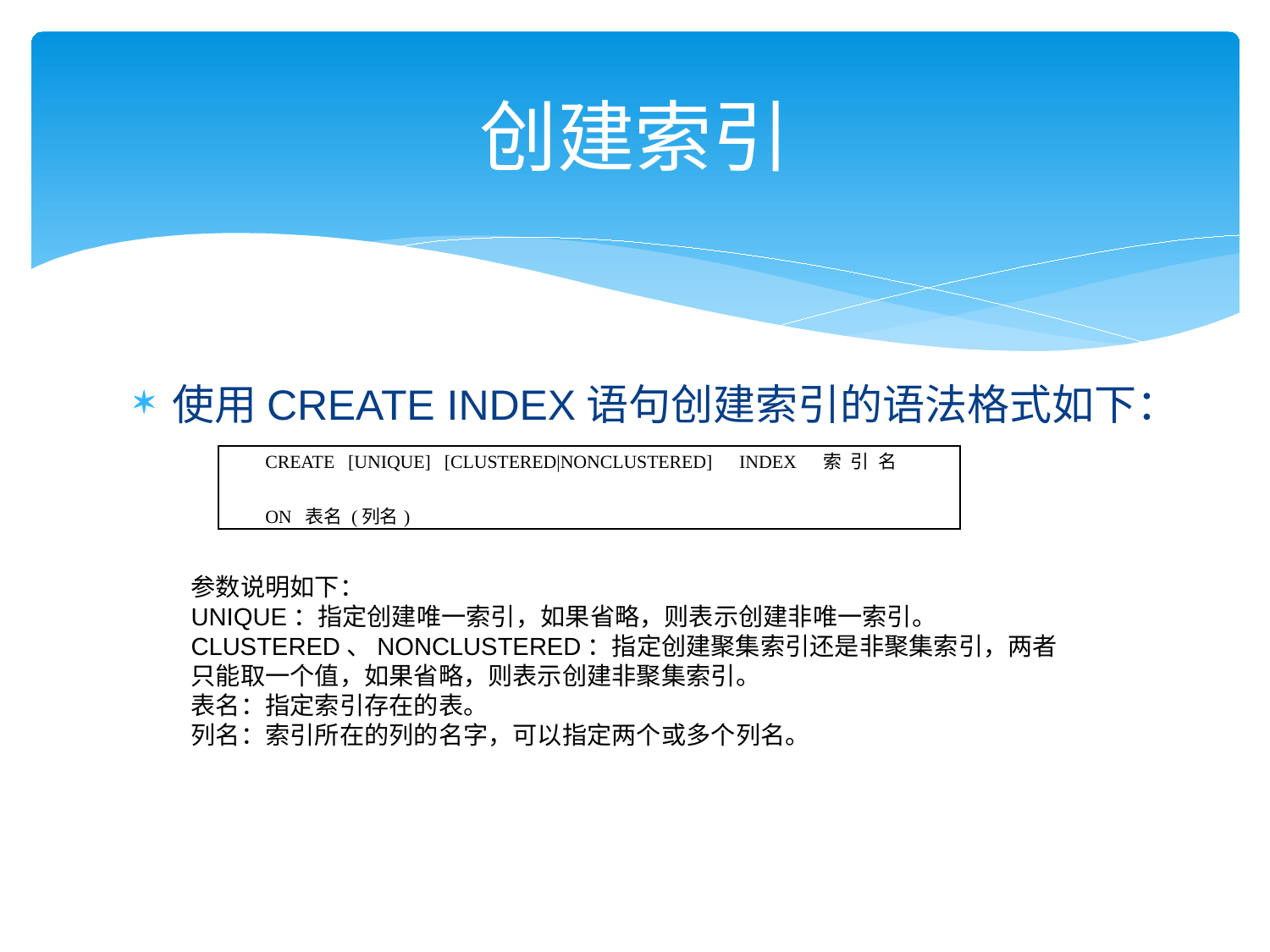

# 创建索引
使用CREATE INDEX语句创建索引的语法格式如下：
| CREATE [UNIQUE] [CLUSTERED|NONCLUSTERED] INDEX 索引名 ON 表名 (列名) |
| --- |
参数说明如下：
UNIQUE：指定创建唯一索引，如果省略，则表示创建非唯一索引。
CLUSTERED、NONCLUSTERED：指定创建聚集索引还是非聚集索引，两者只能取一个值，如果省略，则表示创建非聚集索引。
表名：指定索引存在的表。
列名：索引所在的列的名字，可以指定两个或多个列名。